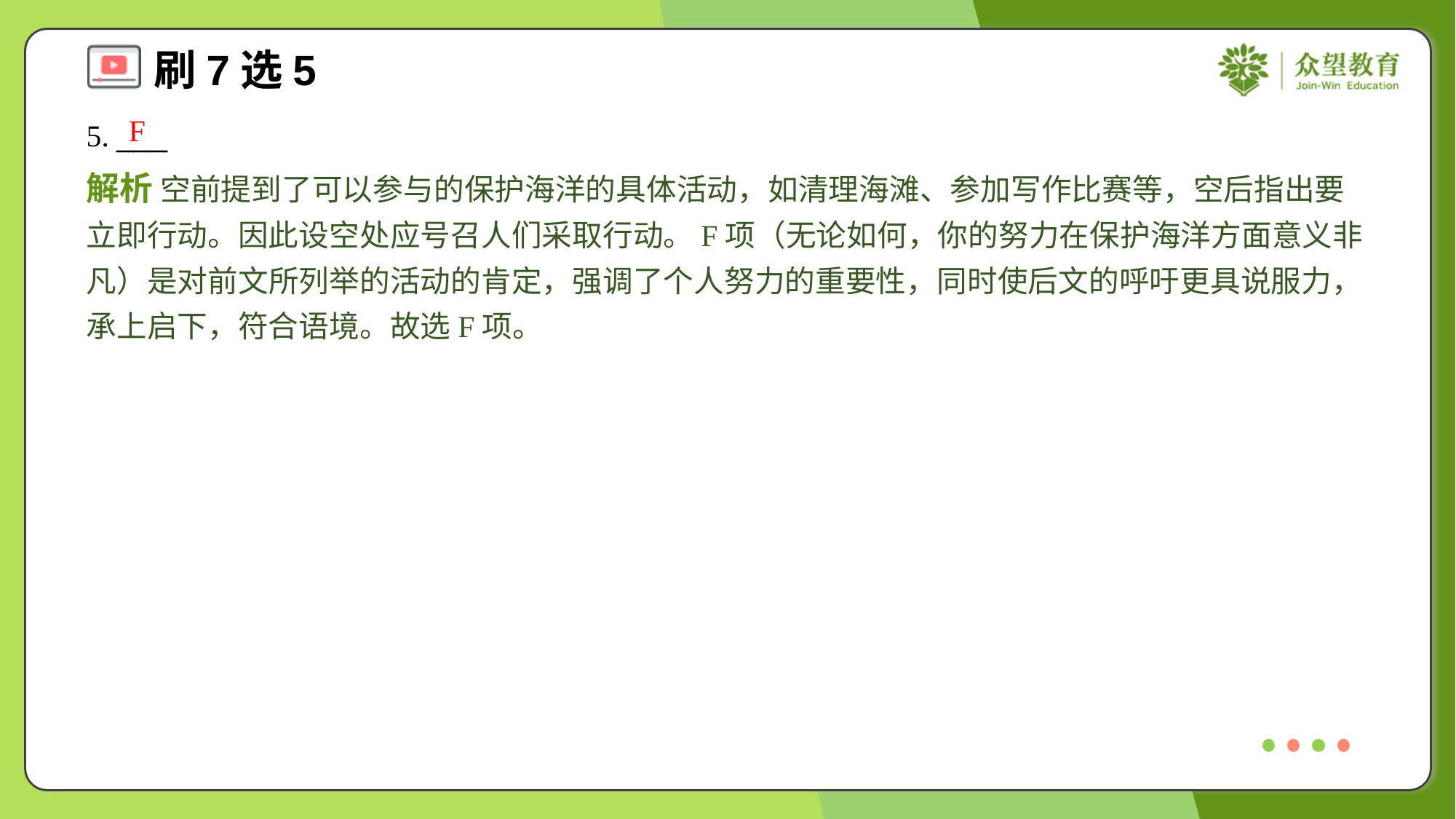

F
5. ___
解析 空前提到了可以参与的保护海洋的具体活动，如清理海滩、参加写作比赛等，空后指出要立即行动。因此设空处应号召人们采取行动。F项（无论如何，你的努力在保护海洋方面意义非凡）是对前文所列举的活动的肯定，强调了个人努力的重要性，同时使后文的呼吁更具说服力，承上启下，符合语境。故选F项。